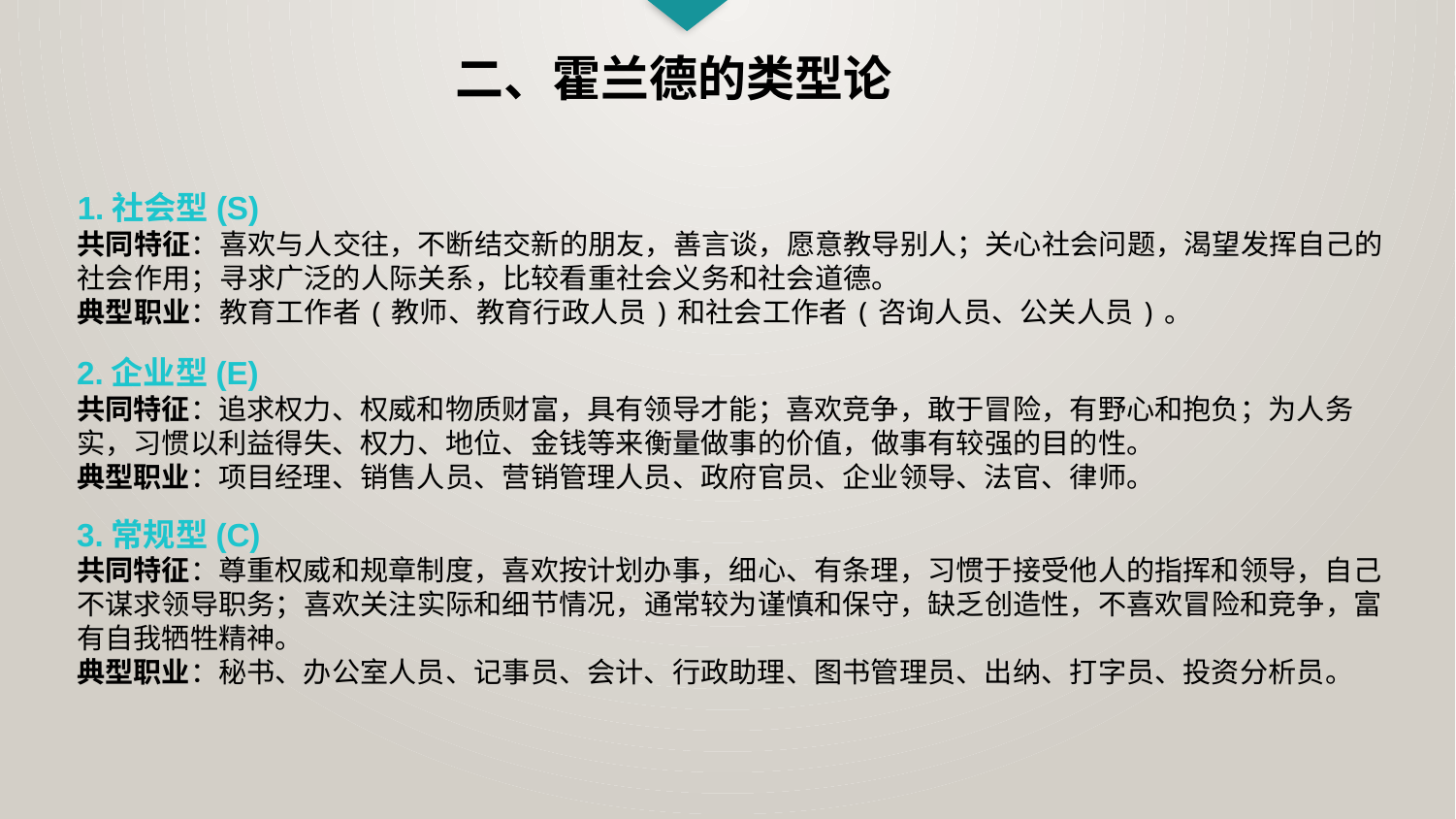

二、霍兰德的类型论
1.社会型(S)
共同特征：喜欢与人交往，不断结交新的朋友，善言谈，愿意教导别人；关心社会问题，渴望发挥自己的社会作用；寻求广泛的人际关系，比较看重社会义务和社会道德。
典型职业：教育工作者(教师、教育行政人员)和社会工作者(咨询人员、公关人员)。
2.企业型(E)
共同特征：追求权力、权威和物质财富，具有领导才能；喜欢竞争，敢于冒险，有野心和抱负；为人务实，习惯以利益得失、权力、地位、金钱等来衡量做事的价值，做事有较强的目的性。
典型职业：项目经理、销售人员、营销管理人员、政府官员、企业领导、法官、律师。
3.常规型(C)
共同特征：尊重权威和规章制度，喜欢按计划办事，细心、有条理，习惯于接受他人的指挥和领导，自己不谋求领导职务；喜欢关注实际和细节情况，通常较为谨慎和保守，缺乏创造性，不喜欢冒险和竞争，富有自我牺牲精神。
典型职业：秘书、办公室人员、记事员、会计、行政助理、图书管理员、出纳、打字员、投资分析员。
49